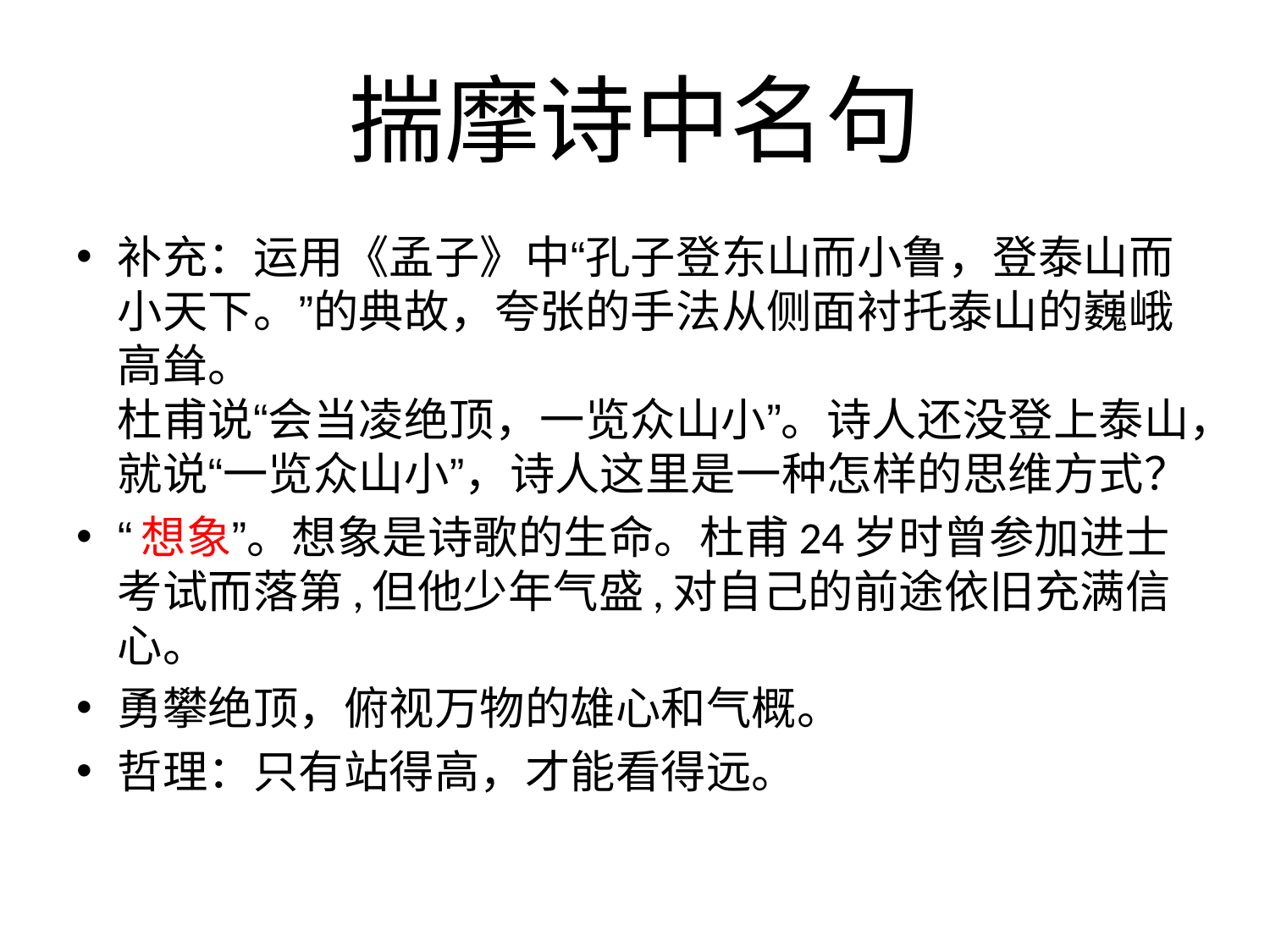

# 揣摩诗中名句
补充：运用《孟子》中“孔子登东山而小鲁，登泰山而小天下。”的典故，夸张的手法从侧面衬托泰山的巍峨高耸。
杜甫说“会当凌绝顶，一览众山小”。诗人还没登上泰山，就说“一览众山小”，诗人这里是一种怎样的思维方式？
“想象”。想象是诗歌的生命。杜甫24岁时曾参加进士考试而落第,但他少年气盛,对自己的前途依旧充满信心。
勇攀绝顶，俯视万物的雄心和气概。
哲理：只有站得高，才能看得远。